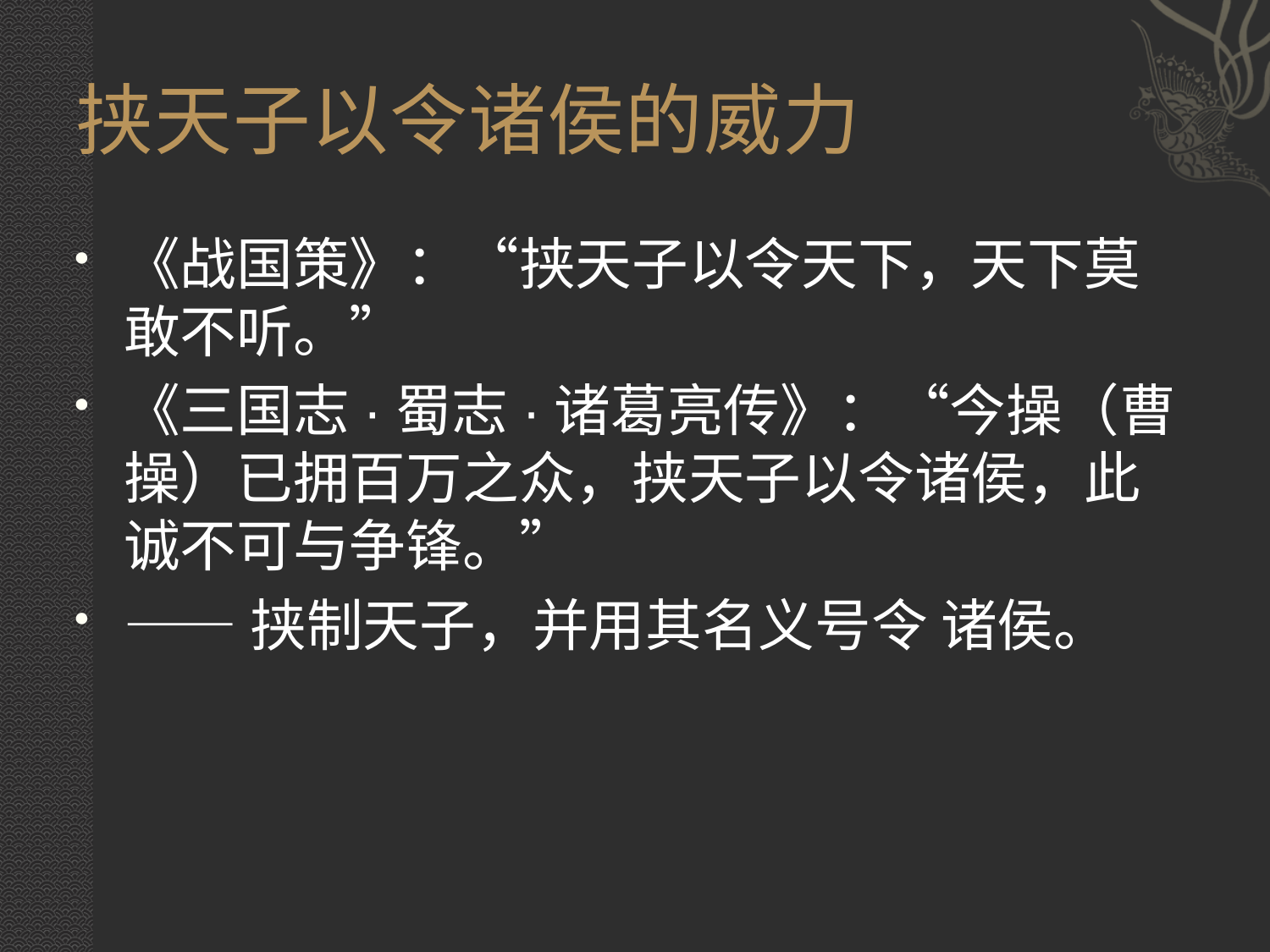

# 挟天子以令诸侯的威力
《战国策》：“挟天子以令天下，天下莫敢不听。”
《三国志·蜀志·诸葛亮传》：“今操（曹操）已拥百万之众，挟天子以令诸侯，此诚不可与争锋。”
——挟制天子，并用其名义号令 诸侯。